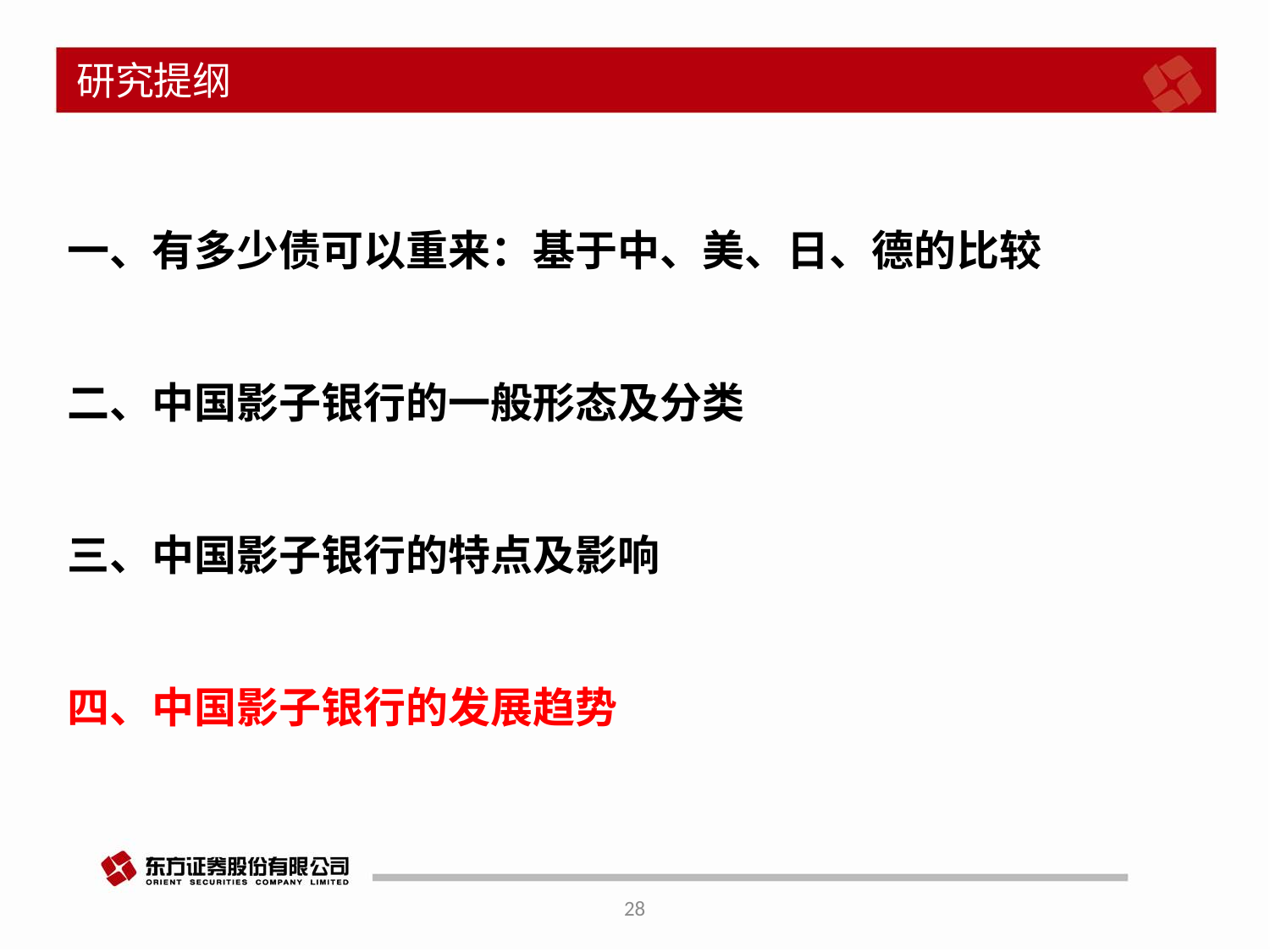

# 研究提纲
一、有多少债可以重来：基于中、美、日、德的比较
二、中国影子银行的一般形态及分类
三、中国影子银行的特点及影响
四、中国影子银行的发展趋势
28